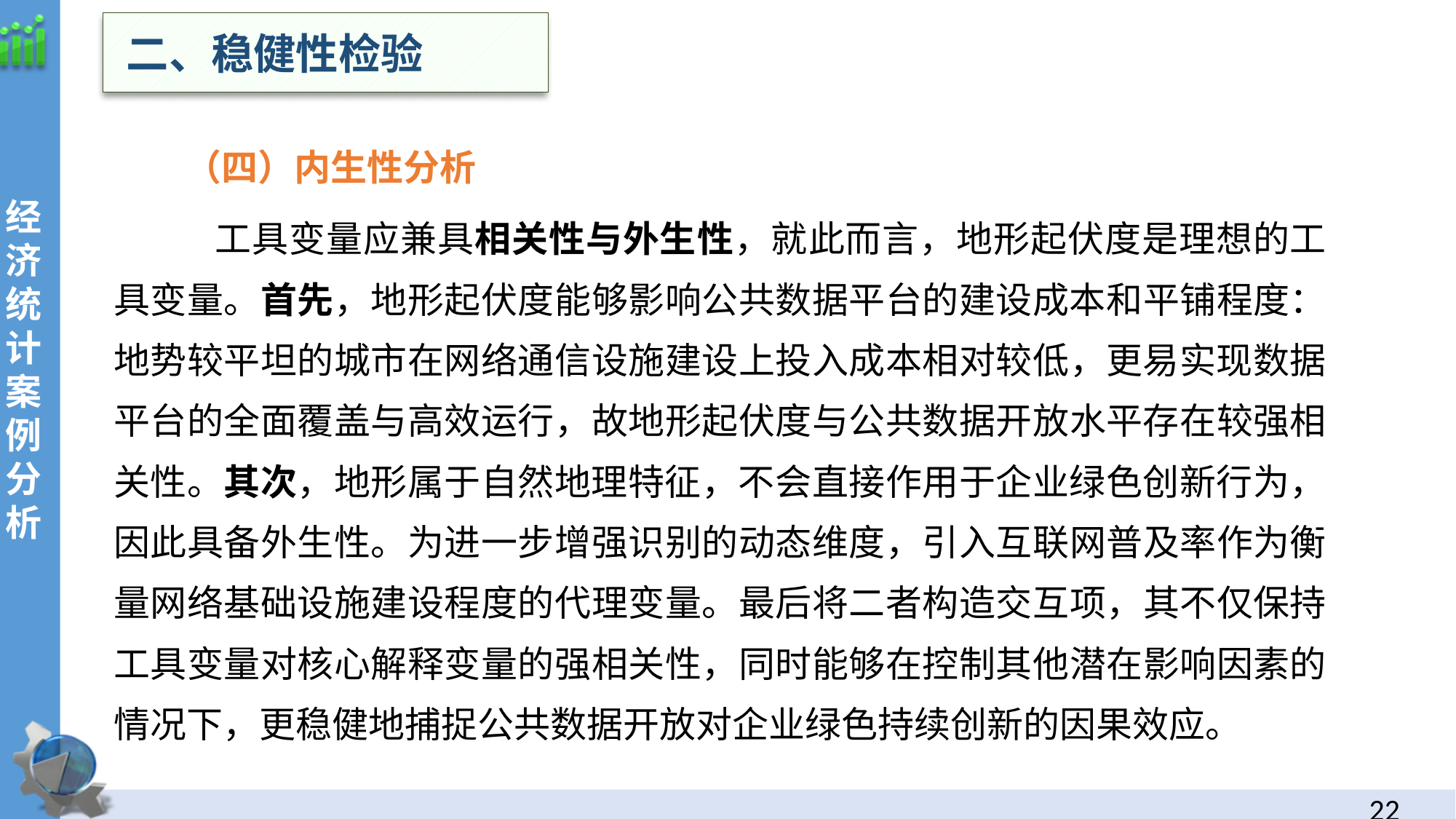

二、稳健性检验
经
济统计案例分析
    （四）内生性分析
       工具变量应兼具相关性与外生性，就此而言，地形起伏度是理想的工具变量。首先，地形起伏度能够影响公共数据平台的建设成本和平铺程度：地势较平坦的城市在网络通信设施建设上投入成本相对较低，更易实现数据平台的全面覆盖与高效运行，故地形起伏度与公共数据开放水平存在较强相关性。其次，地形属于自然地理特征，不会直接作用于企业绿色创新行为，因此具备外生性。为进一步增强识别的动态维度，引入互联网普及率作为衡量网络基础设施建设程度的代理变量。最后将二者构造交互项，其不仅保持工具变量对核心解释变量的强相关性，同时能够在控制其他潜在影响因素的情况下，更稳健地捕捉公共数据开放对企业绿色持续创新的因果效应。
22